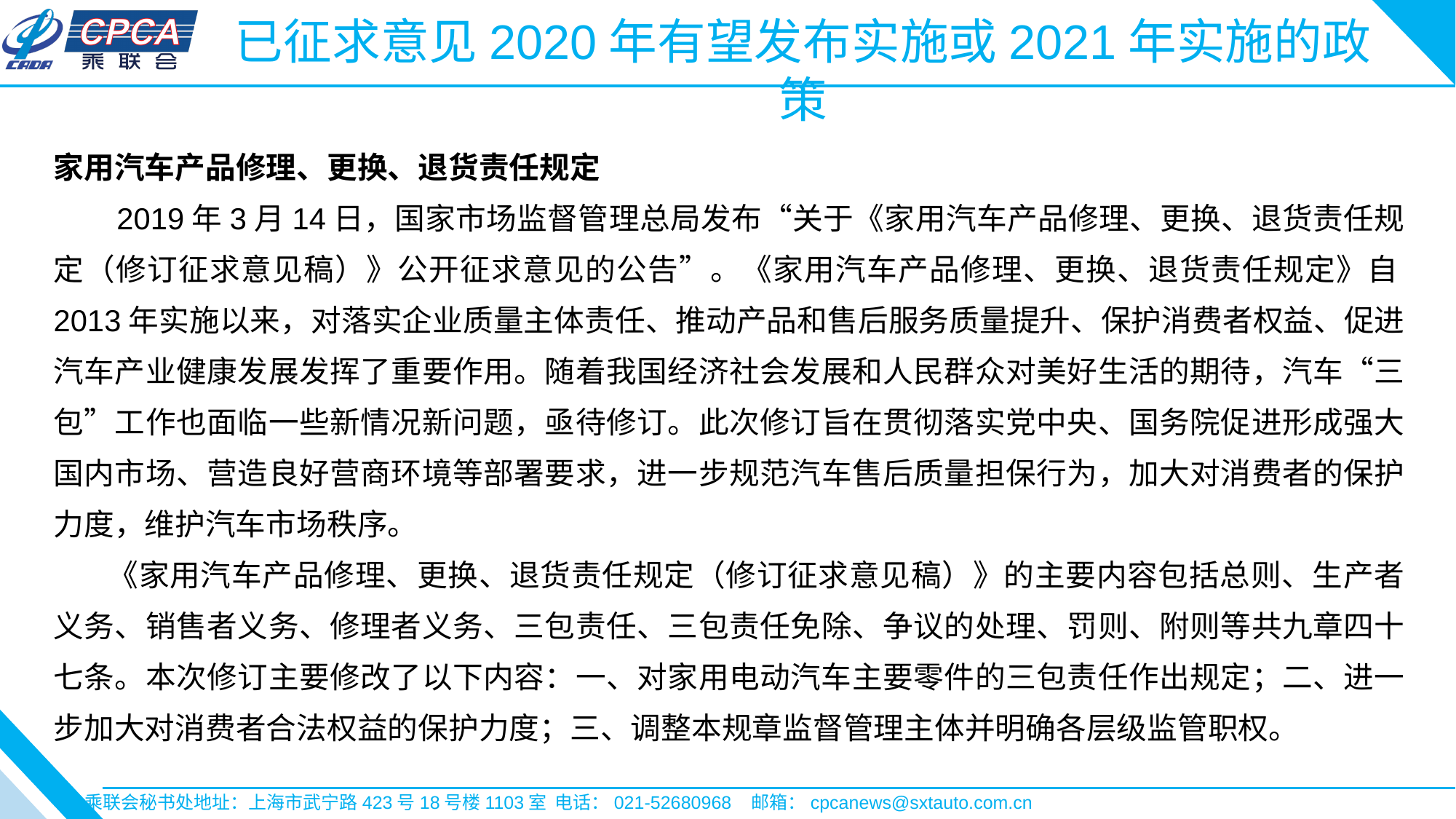

已征求意见2020年有望发布实施或2021年实施的政策
家用汽车产品修理、更换、退货责任规定
 2019年3月14日，国家市场监督管理总局发布“关于《家用汽车产品修理、更换、退货责任规定（修订征求意见稿）》公开征求意见的公告”。《家用汽车产品修理、更换、退货责任规定》自2013年实施以来，对落实企业质量主体责任、推动产品和售后服务质量提升、保护消费者权益、促进汽车产业健康发展发挥了重要作用。随着我国经济社会发展和人民群众对美好生活的期待，汽车“三包”工作也面临一些新情况新问题，亟待修订。此次修订旨在贯彻落实党中央、国务院促进形成强大国内市场、营造良好营商环境等部署要求，进一步规范汽车售后质量担保行为，加大对消费者的保护力度，维护汽车市场秩序。
《家用汽车产品修理、更换、退货责任规定（修订征求意见稿）》的主要内容包括总则、生产者义务、销售者义务、修理者义务、三包责任、三包责任免除、争议的处理、罚则、附则等共九章四十七条。本次修订主要修改了以下内容：一、对家用电动汽车主要零件的三包责任作出规定；二、进一步加大对消费者合法权益的保护力度；三、调整本规章监督管理主体并明确各层级监管职权。